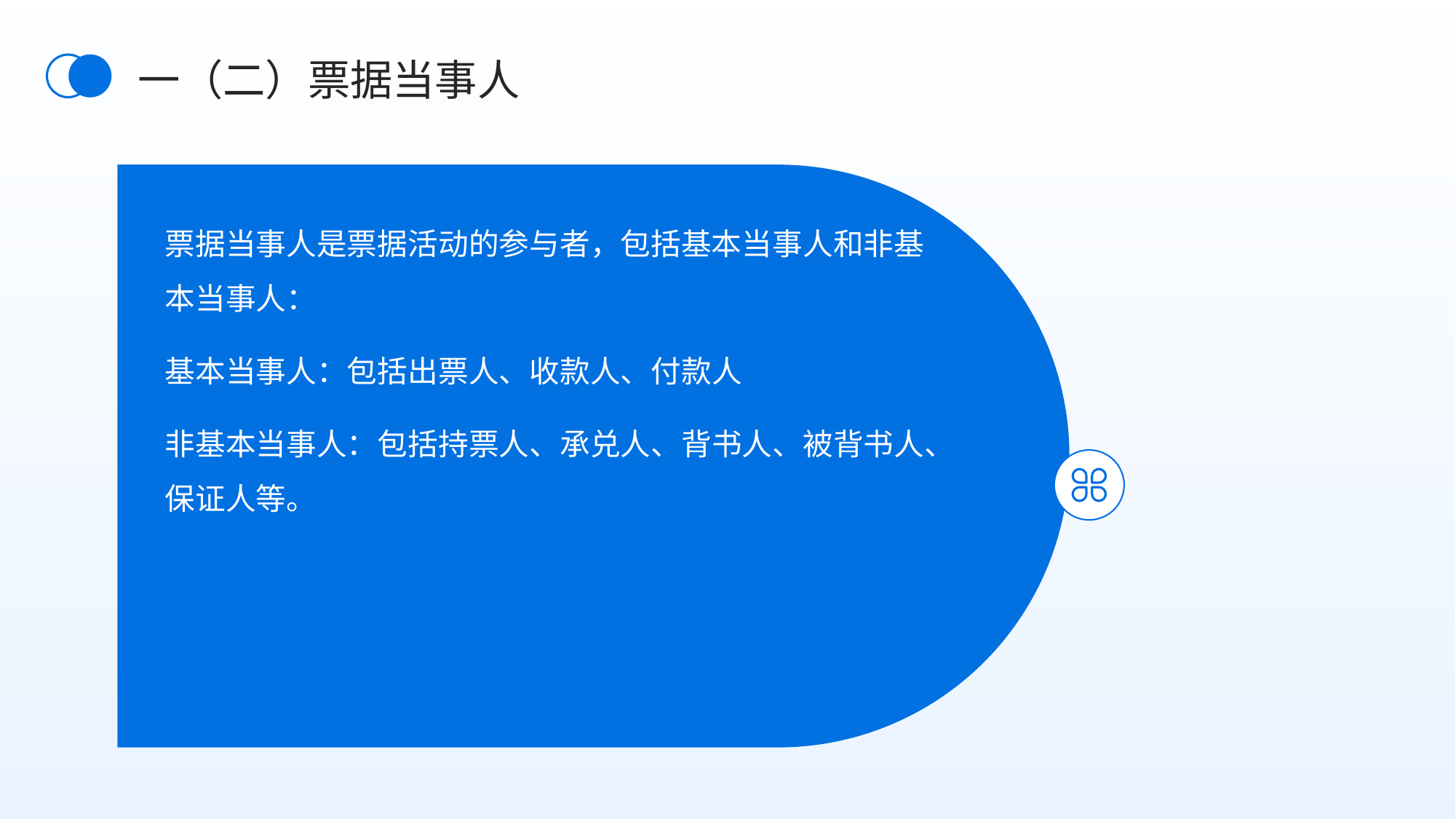

一（二）票据当事人

票据当事人是票据活动的参与者，包括基本当事人和非基本当事人：
基本当事人：包括出票人、收款人、付款人
非基本当事人：包括持票人、承兑人、背书人、被背书人、保证人等。